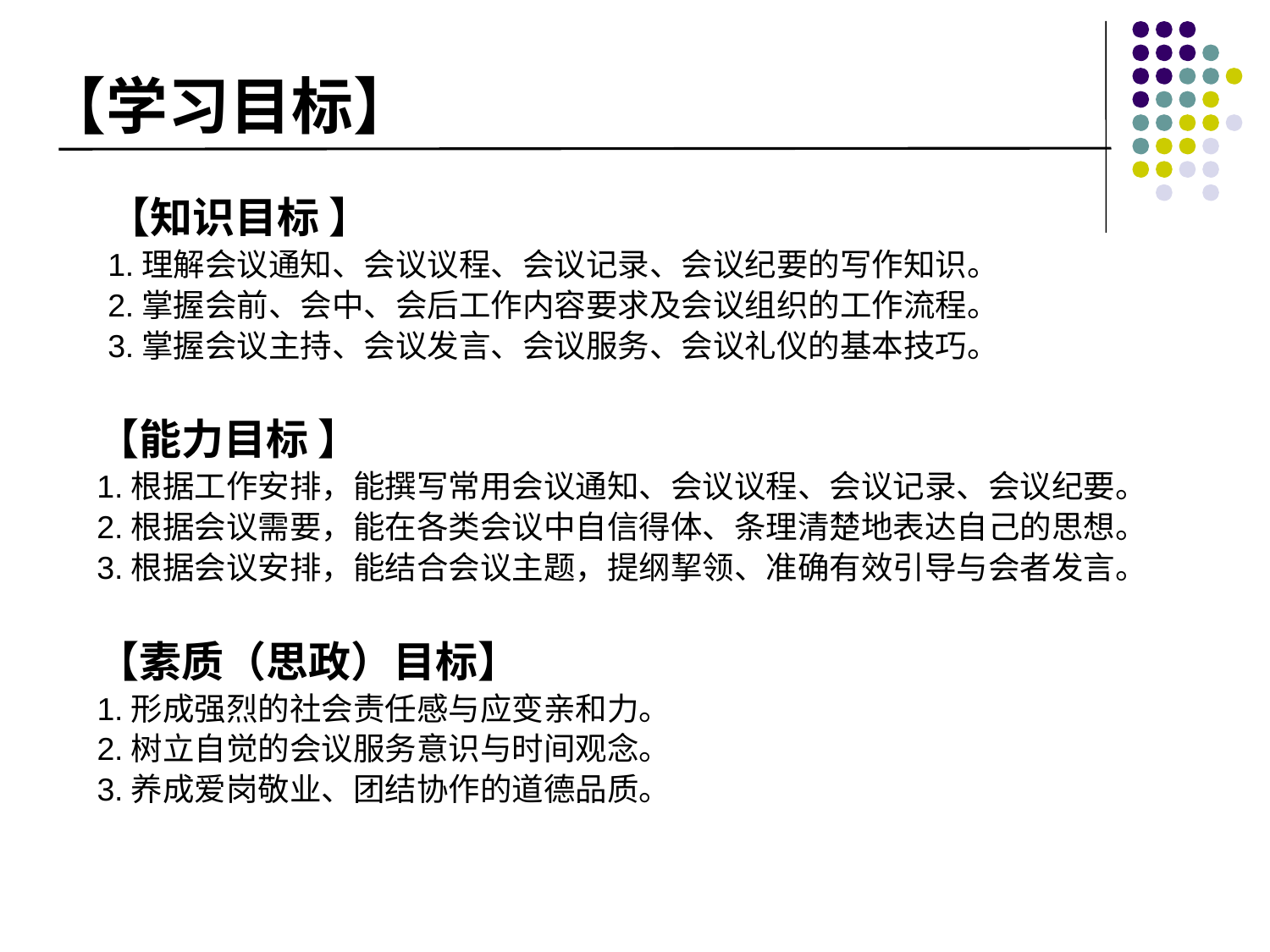

# 【学习目标】
【知识目标 】
1.理解会议通知、会议议程、会议记录、会议纪要的写作知识。
2.掌握会前、会中、会后工作内容要求及会议组织的工作流程。
3.掌握会议主持、会议发言、会议服务、会议礼仪的基本技巧。
【能力目标 】
1.根据工作安排，能撰写常用会议通知、会议议程、会议记录、会议纪要。
2.根据会议需要，能在各类会议中自信得体、条理清楚地表达自己的思想。
3.根据会议安排，能结合会议主题，提纲挈领、准确有效引导与会者发言。
【素质（思政）目标】
1.形成强烈的社会责任感与应变亲和力。
2.树立自觉的会议服务意识与时间观念。
3.养成爱岗敬业、团结协作的道德品质。